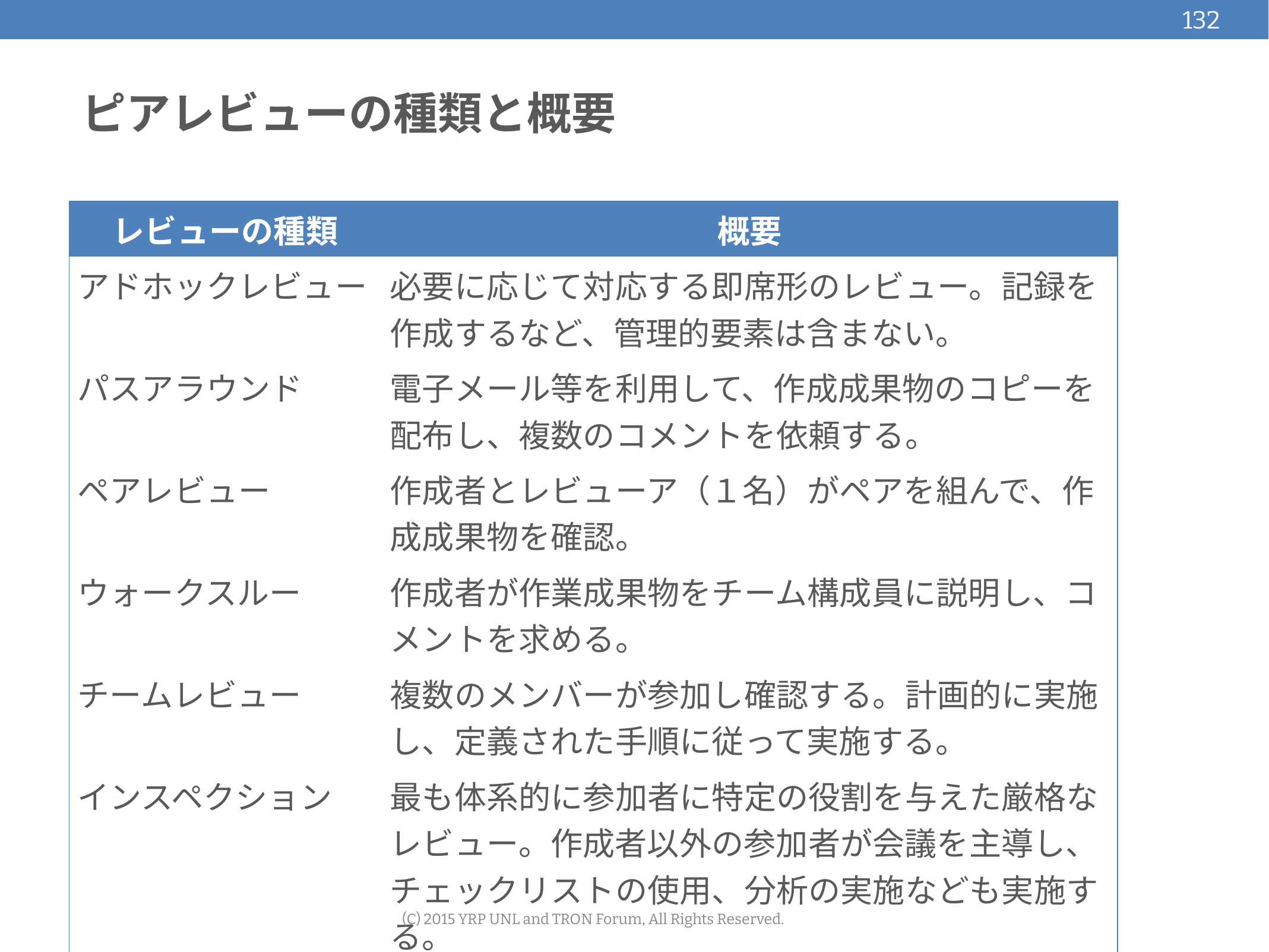

132
# ピアレビューの種類と概要
| レビューの種類 | 概要 |
| --- | --- |
| アドホックレビュー | 必要に応じて対応する即席形のレビュー。記録を作成するなど、管理的要素は含まない。 |
| パスアラウンド | 電子メール等を利用して、作成成果物のコピーを配布し、複数のコメントを依頼する。 |
| ペアレビュー | 作成者とレビューア（１名）がペアを組んで、作成成果物を確認。 |
| ウォークスルー | 作成者が作業成果物をチーム構成員に説明し、コメントを求める。 |
| チームレビュー | 複数のメンバーが参加し確認する。計画的に実施し、定義された手順に従って実施する。 |
| インスペクション | 最も体系的に参加者に特定の役割を与えた厳格なレビュー。作成者以外の参加者が会議を主導し、チェックリストの使用、分析の実施なども実施する。 |
(C) 2015 YRP UNL and TRON Forum, All Rights Reserved.